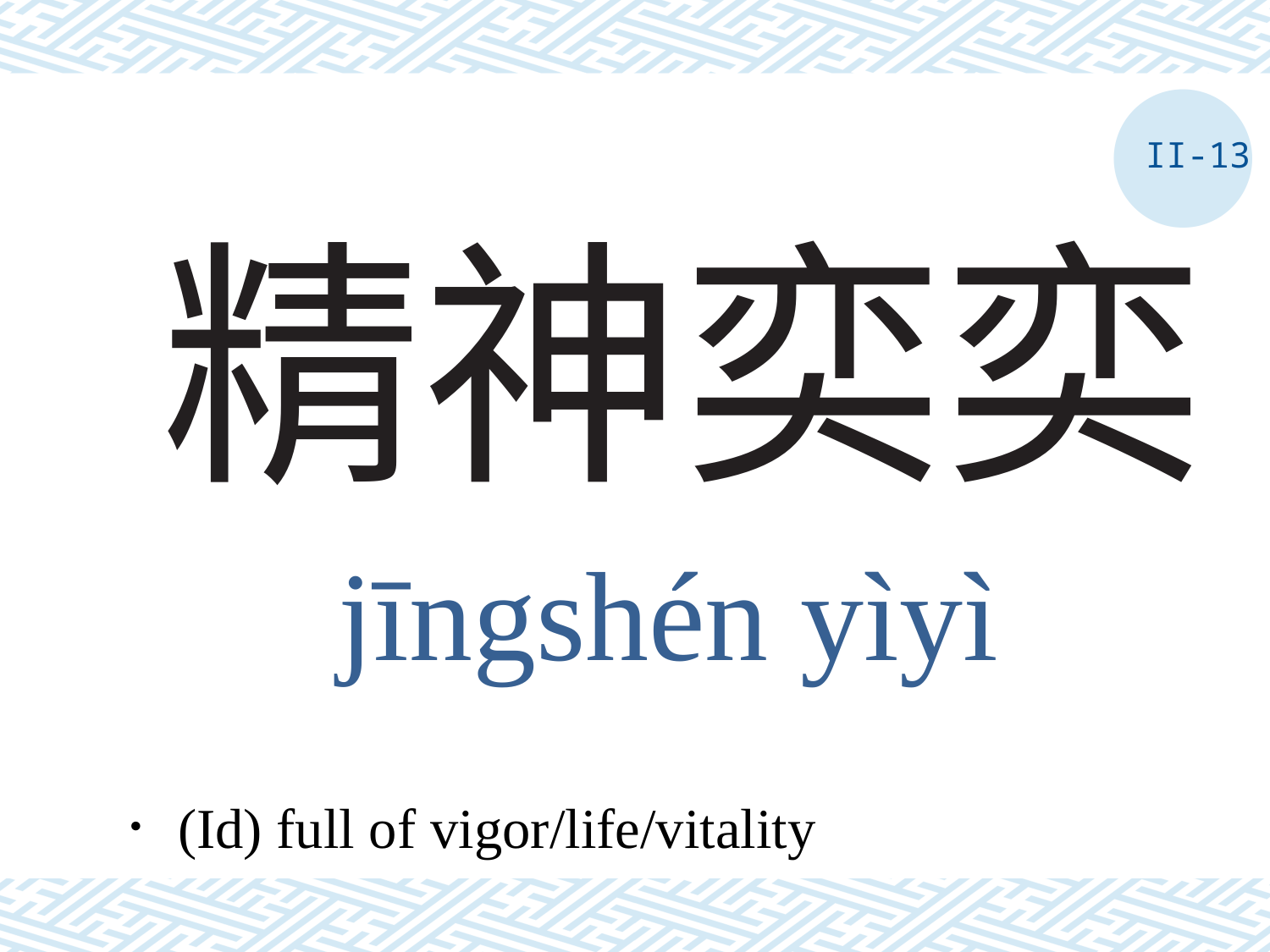

II-13

# 精神奕奕
jīngshén yìyì
．(Id) full of vigor/life/vitality